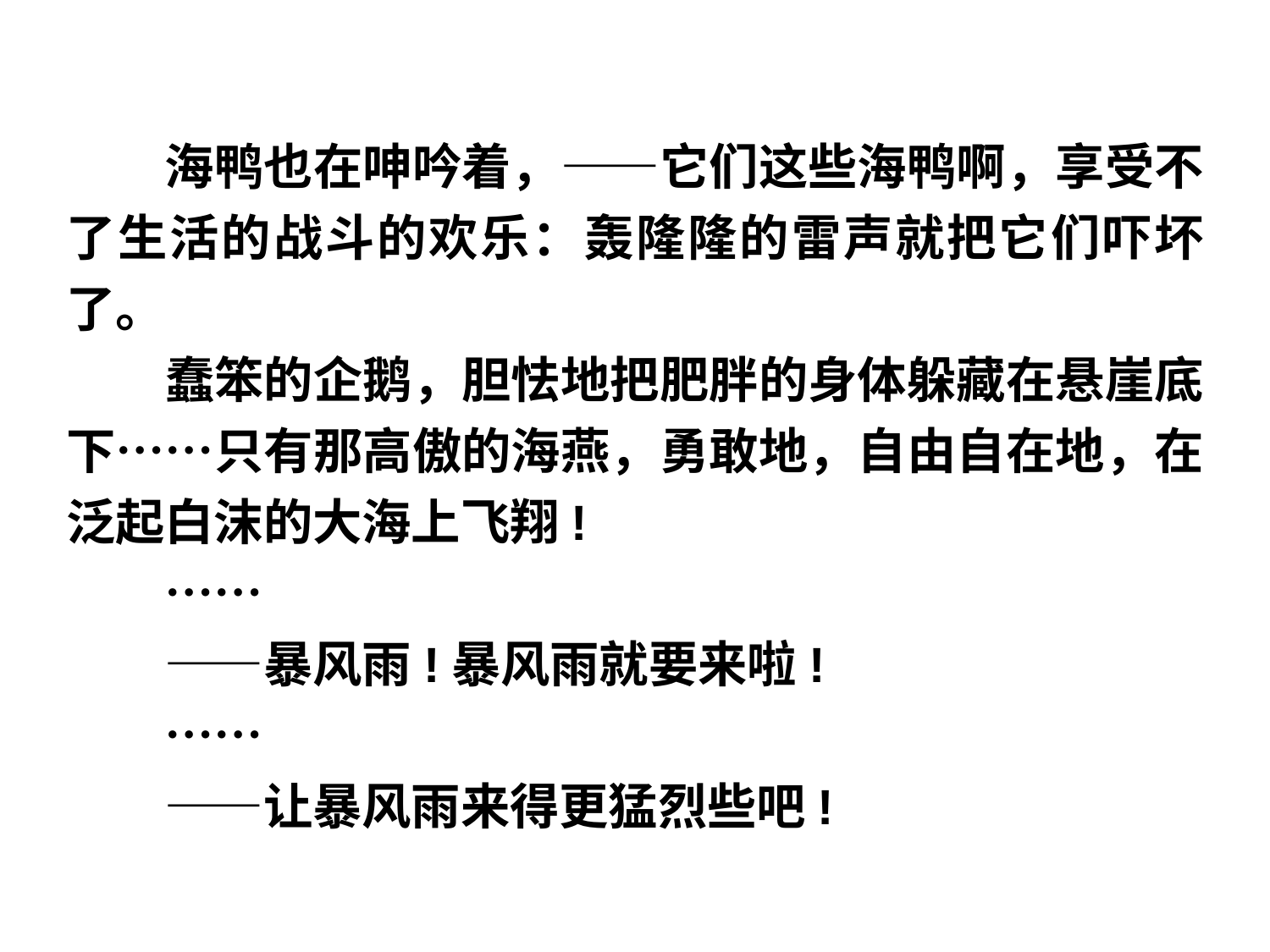

海鸭也在呻吟着，——它们这些海鸭啊，享受不了生活的战斗的欢乐：轰隆隆的雷声就把它们吓坏了。
　　蠢笨的企鹅，胆怯地把肥胖的身体躲藏在悬崖底下……只有那高傲的海燕，勇敢地，自由自在地，在泛起白沫的大海上飞翔!
　　……
　　——暴风雨!暴风雨就要来啦!
　　……
　　——让暴风雨来得更猛烈些吧!